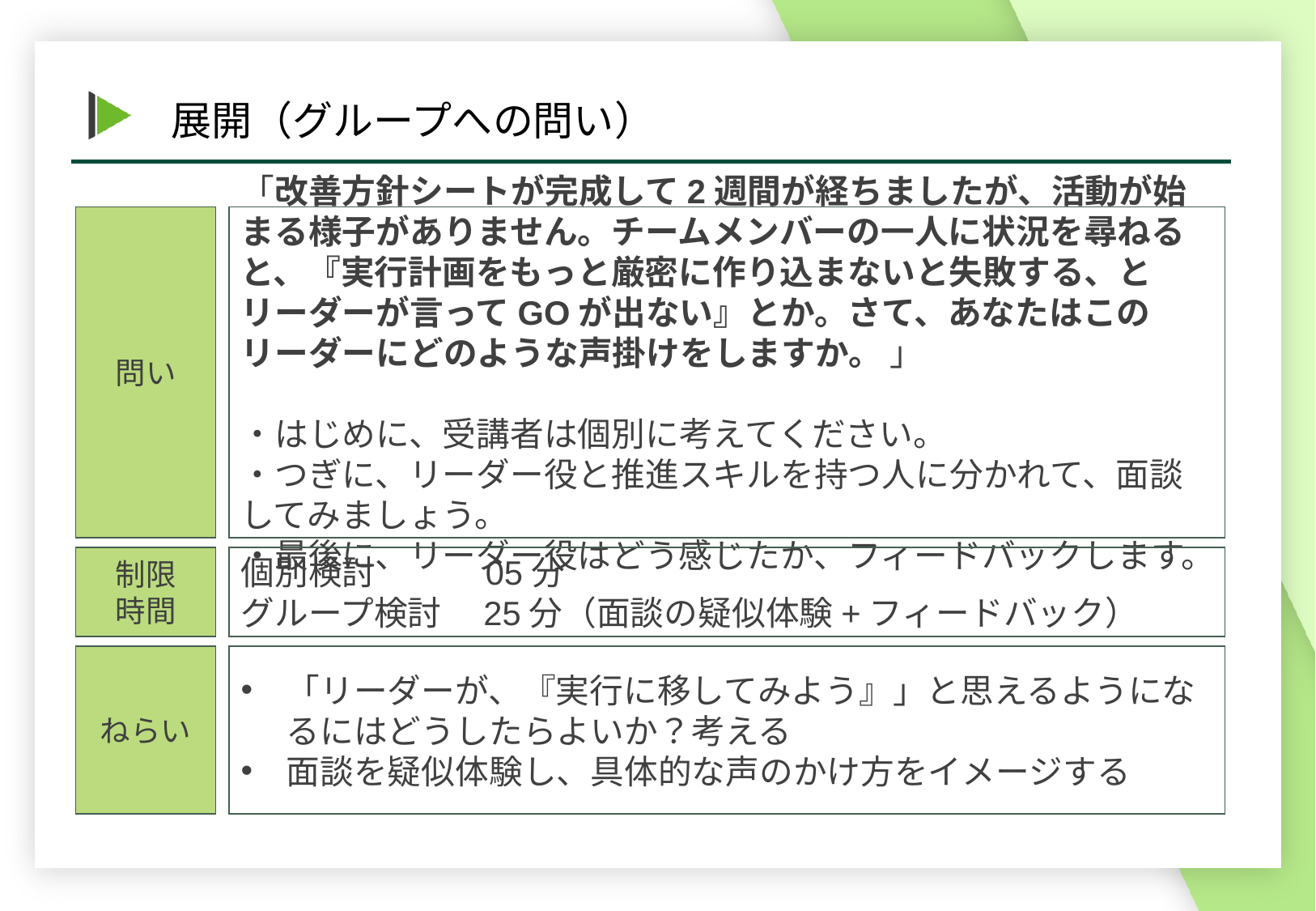

「改善方針シートが完成して2週間が経ちましたが、活動が始まる様子がありません。チームメンバーの一人に状況を尋ねると、『実行計画をもっと厳密に作り込まないと失敗する、とリーダーが言ってGOが出ない』とか。さて、あなたはこのリーダーにどのような声掛けをしますか。 」

・はじめに、受講者は個別に考えてください。
・つぎに、リーダー役と推進スキルを持つ人に分かれて、面談してみましょう。
・最後に、リーダー役はどう感じたか、フィードバックします。
問い
個別検討　　　05分
グループ検討　25分（面談の疑似体験+フィードバック）
制限
時間
「リーダーが、『実行に移してみよう』」と思えるようになるにはどうしたらよいか？考える
面談を疑似体験し、具体的な声のかけ方をイメージする
ねらい